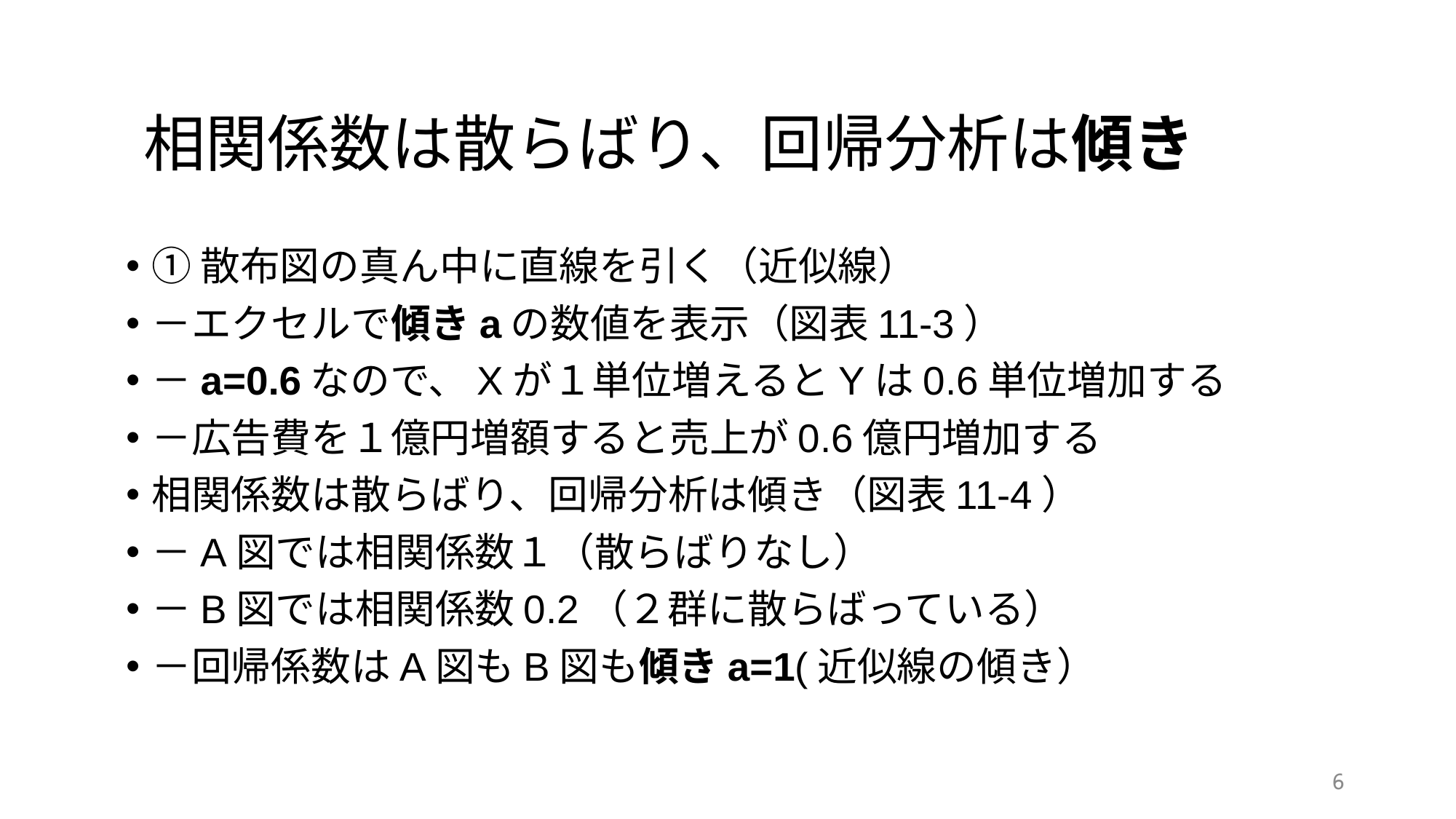

# 相関係数は散らばり、回帰分析は傾き
①散布図の真ん中に直線を引く（近似線）
－エクセルで傾きaの数値を表示（図表11-3）
－a=0.6なので、Xが１単位増えるとYは0.6単位増加する
－広告費を１億円増額すると売上が0.6億円増加する
相関係数は散らばり、回帰分析は傾き（図表11-4）
－A図では相関係数１（散らばりなし）
－B図では相関係数0.2（２群に散らばっている）
－回帰係数はA図もB図も傾きa=1(近似線の傾き）

6